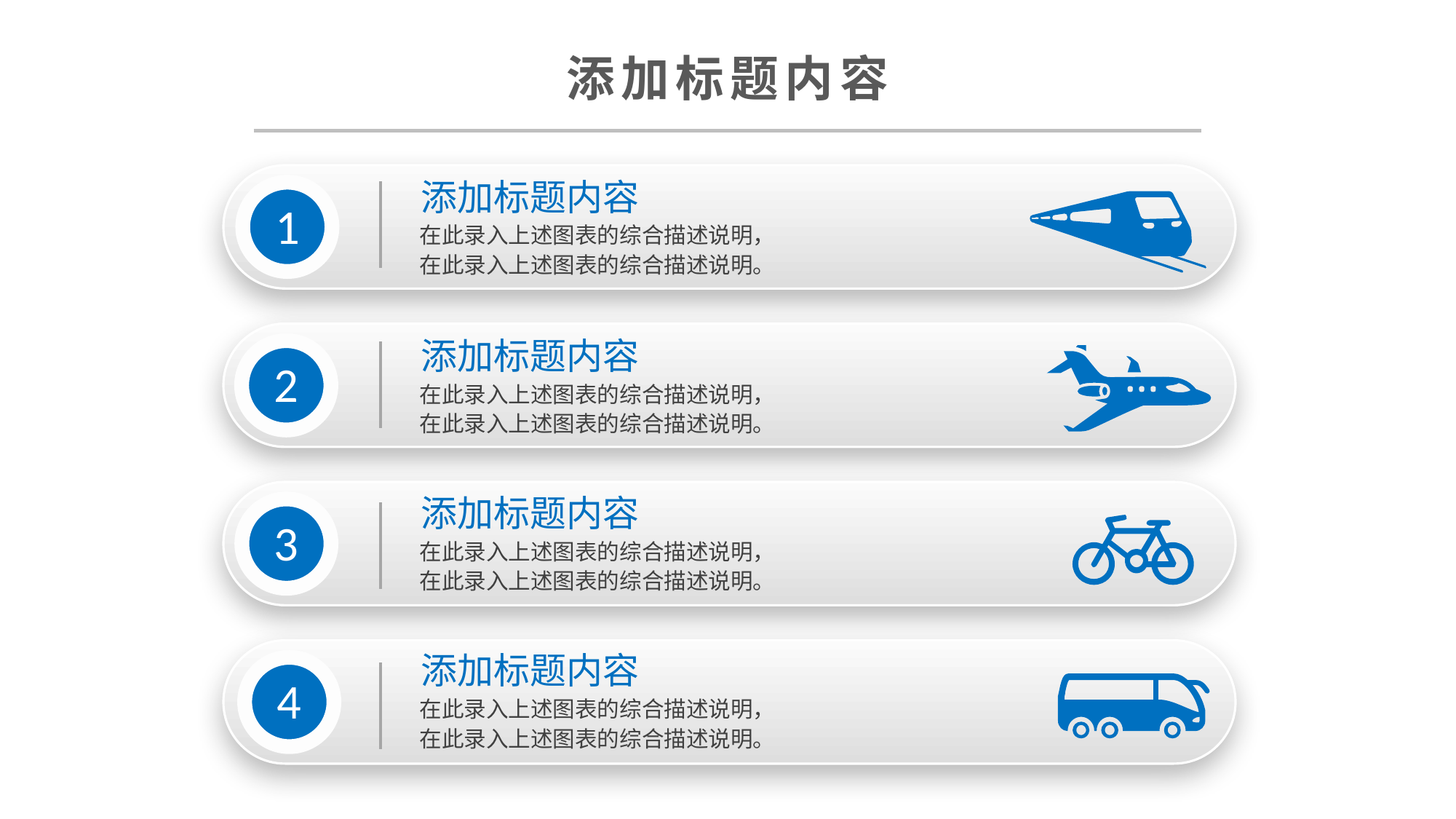

添加标题内容

1

在此录入上述图表的综合描述说明，
在此录入上述图表的综合描述说明。

添加标题内容

2
在此录入上述图表的综合描述说明，
在此录入上述图表的综合描述说明。

添加标题内容

3

在此录入上述图表的综合描述说明，
在此录入上述图表的综合描述说明。

添加标题内容

4

在此录入上述图表的综合描述说明，
在此录入上述图表的综合描述说明。